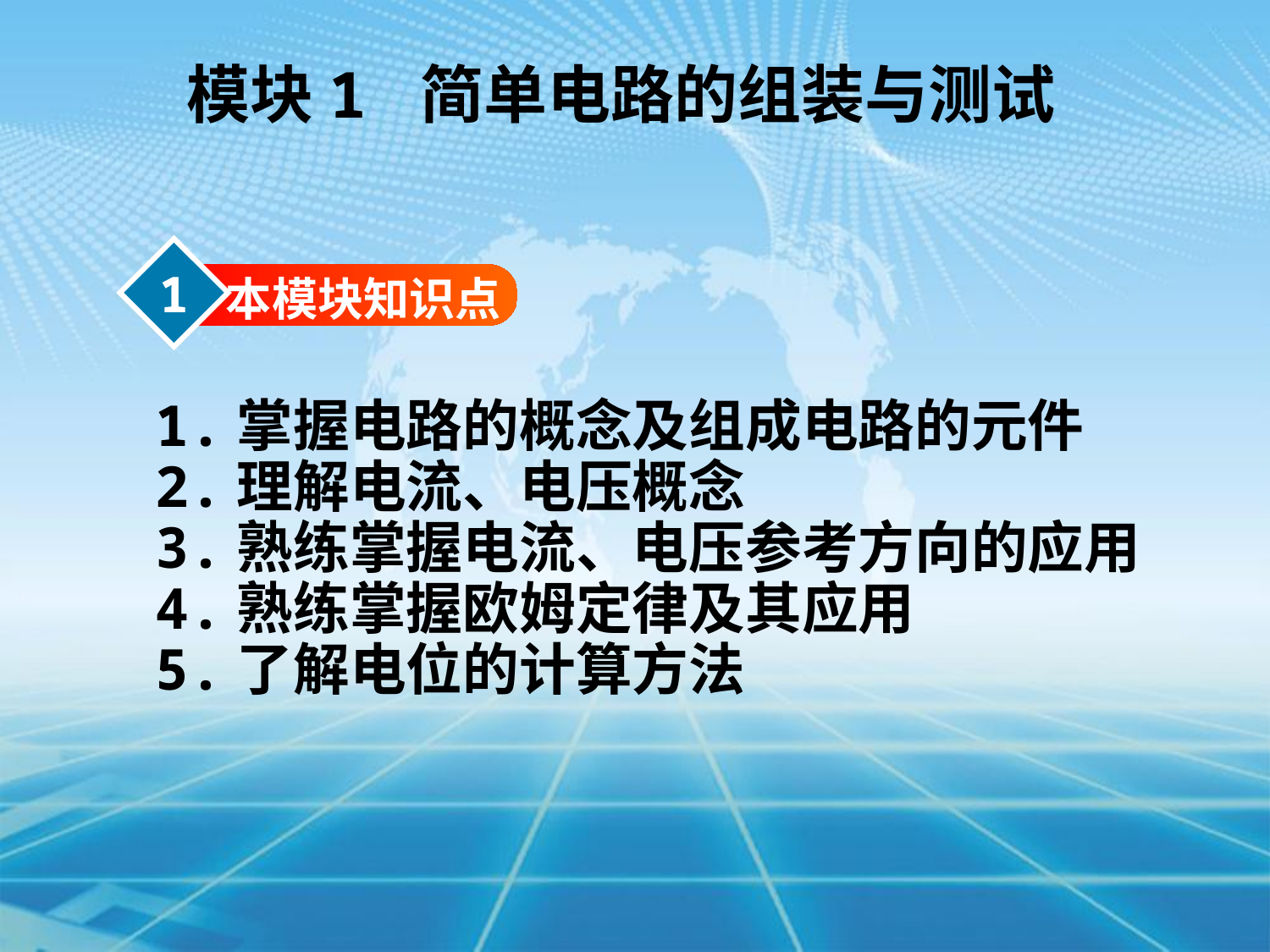

模块1 简单电路的组装与测试
1

本模块知识点
1.掌握电路的概念及组成电路的元件
2.理解电流、电压概念
3.熟练掌握电流、电压参考方向的应用
4.熟练掌握欧姆定律及其应用
5.了解电位的计算方法